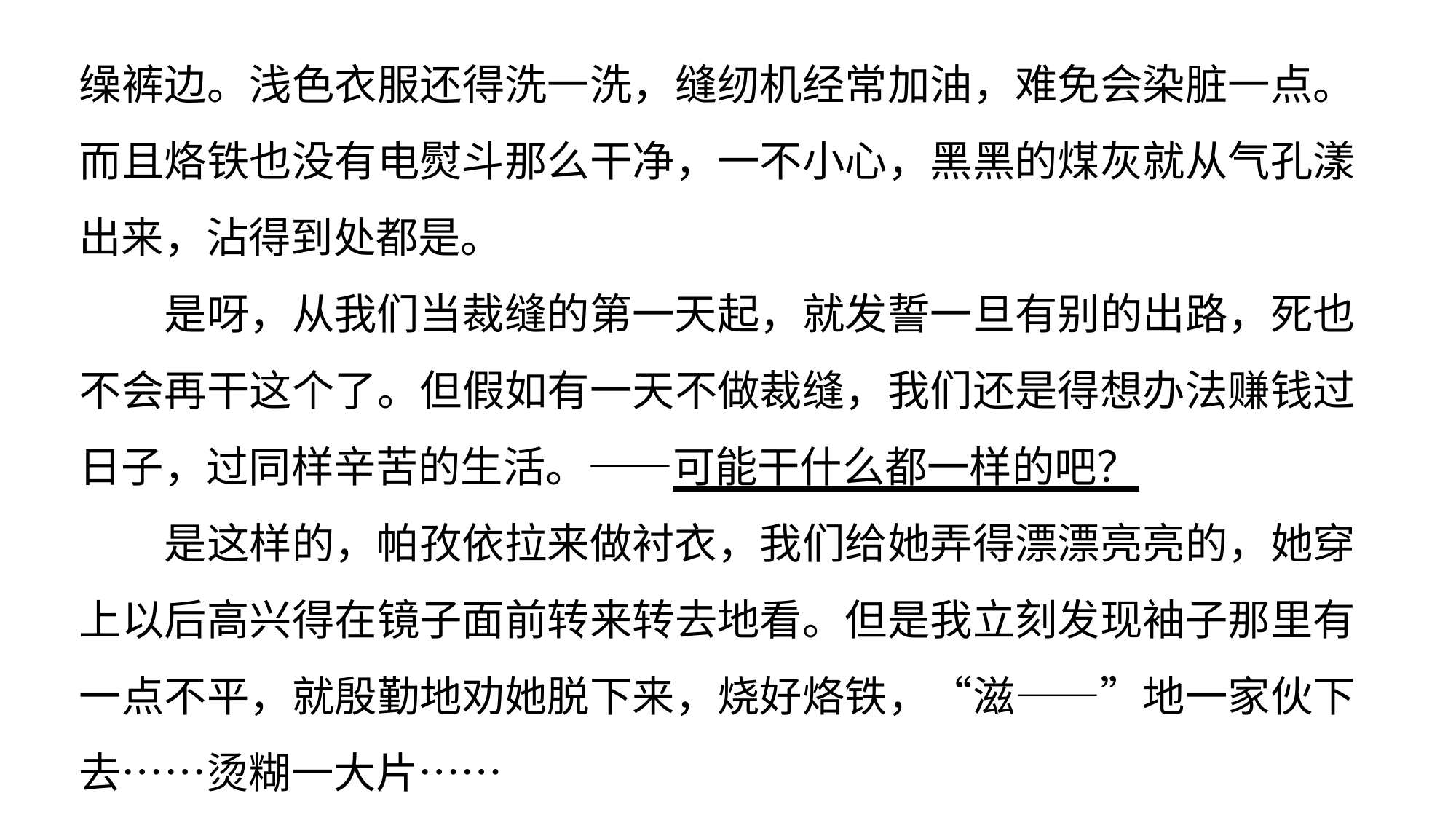

缲裤边。浅色衣服还得洗一洗，缝纫机经常加油，难免会染脏一点。而且烙铁也没有电熨斗那么干净，一不小心，黑黑的煤灰就从气孔漾出来，沾得到处都是。
是呀，从我们当裁缝的第一天起，就发誓一旦有别的出路，死也不会再干这个了。但假如有一天不做裁缝，我们还是得想办法赚钱过日子，过同样辛苦的生活。——可能干什么都一样的吧？
是这样的，帕孜依拉来做衬衣，我们给她弄得漂漂亮亮的，她穿上以后高兴得在镜子面前转来转去地看。但是我立刻发现袖子那里有一点不平，就殷勤地劝她脱下来，烧好烙铁，“滋——”地一家伙下去……烫糊一大片……